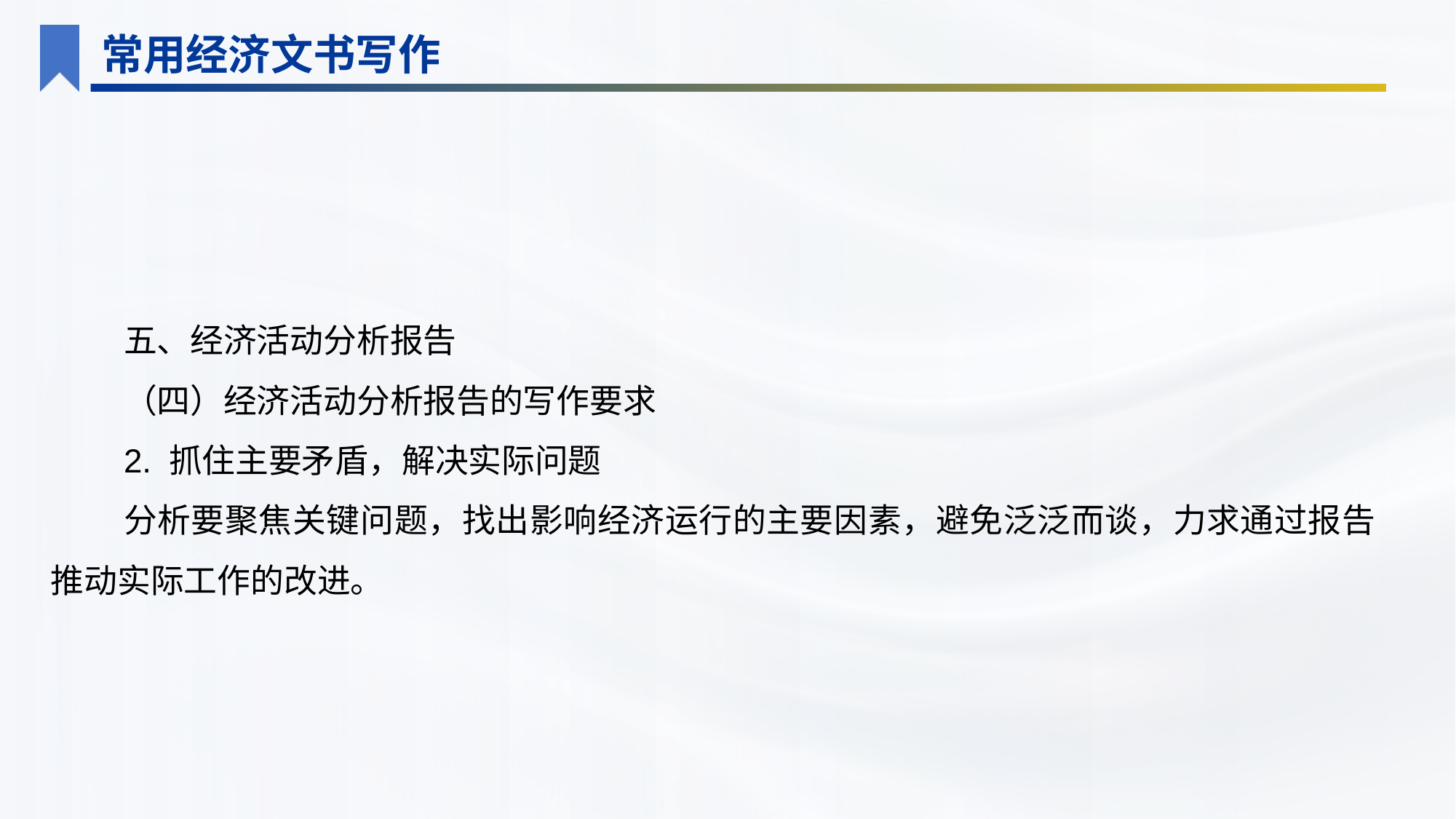

常用经济文书写作
五、经济活动分析报告
（四）经济活动分析报告的写作要求
2. 抓住主要矛盾，解决实际问题
分析要聚焦关键问题，找出影响经济运行的主要因素，避免泛泛而谈，力求通过报告推动实际工作的改进。